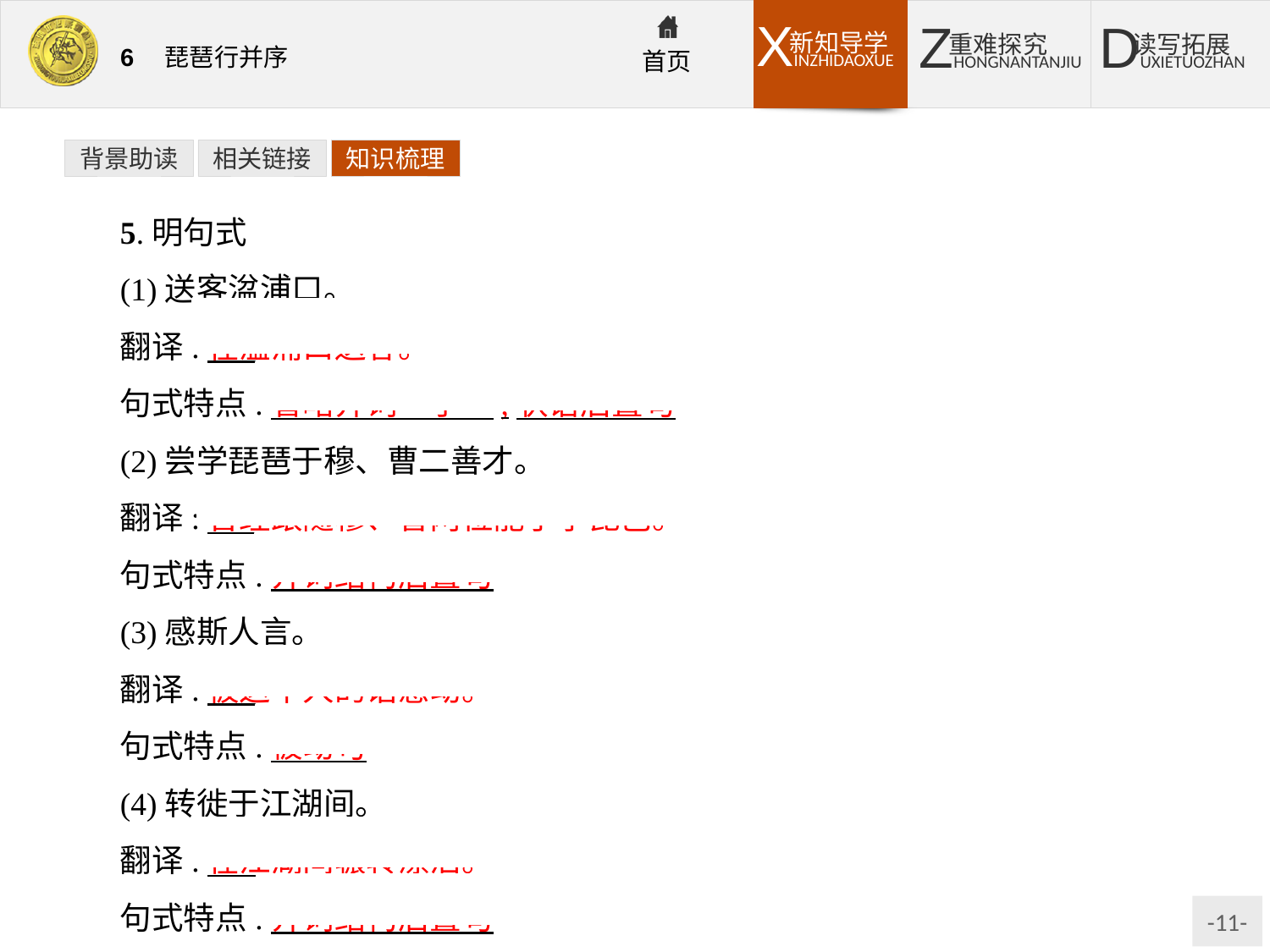

背景助读
相关链接
知识梳理
5.明句式
(1)送客湓浦口。
翻译:在湓浦口送客。
句式特点:省略介词“于”,状语后置句
(2)尝学琵琶于穆、曹二善才。
翻译:曾经跟随穆、曹两位能手学琵琶。
句式特点:介词结构后置句
(3)感斯人言。
翻译:被这个人的话感动。
句式特点:被动句
(4)转徙于江湖间。
翻译:在江湖间辗转漂泊。
句式特点:介词结构后置句